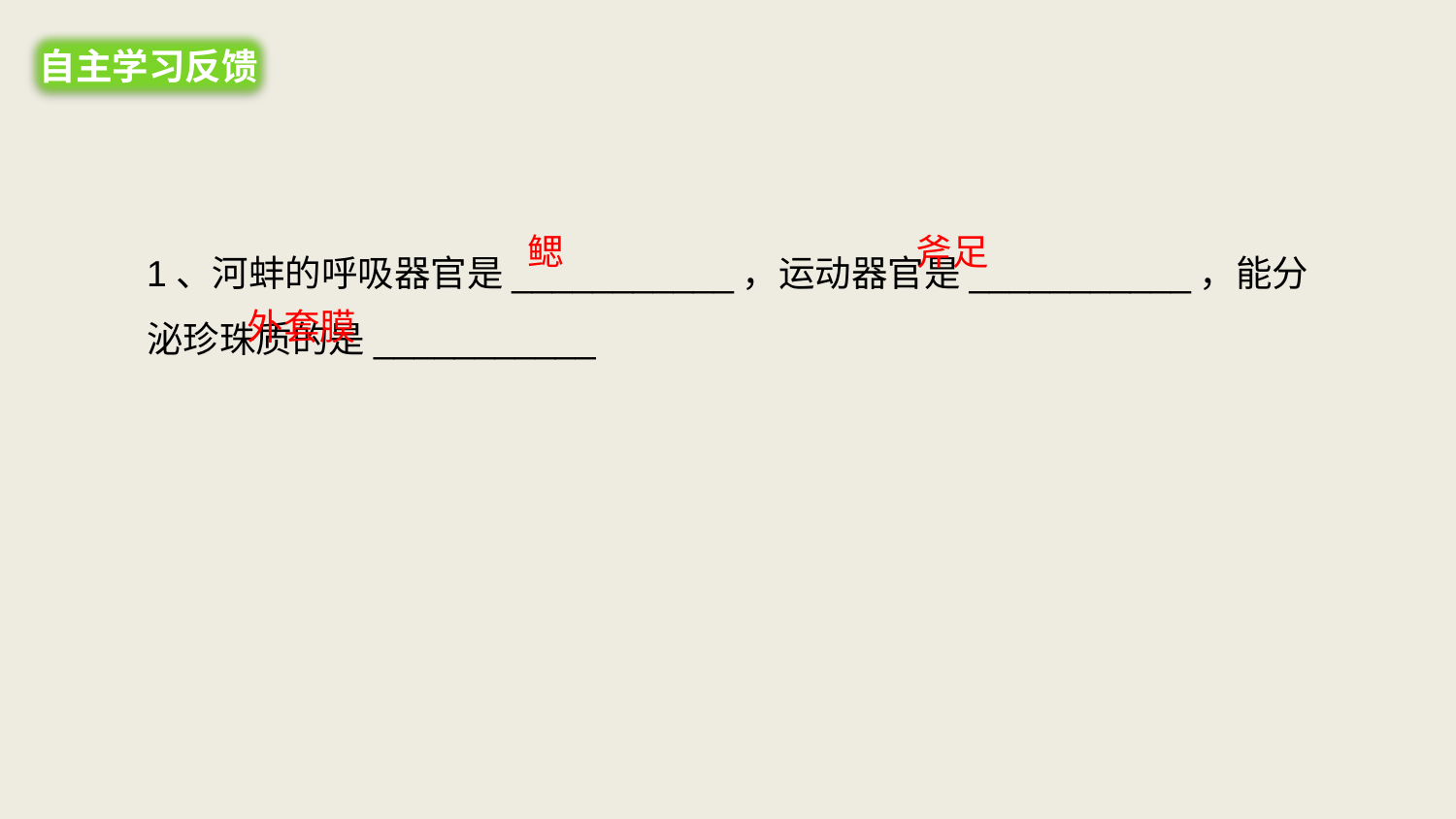

自主学习反馈
1、河蚌的呼吸器官是___________，运动器官是___________，能分泌珍珠质的是___________
鳃
斧足
外套膜